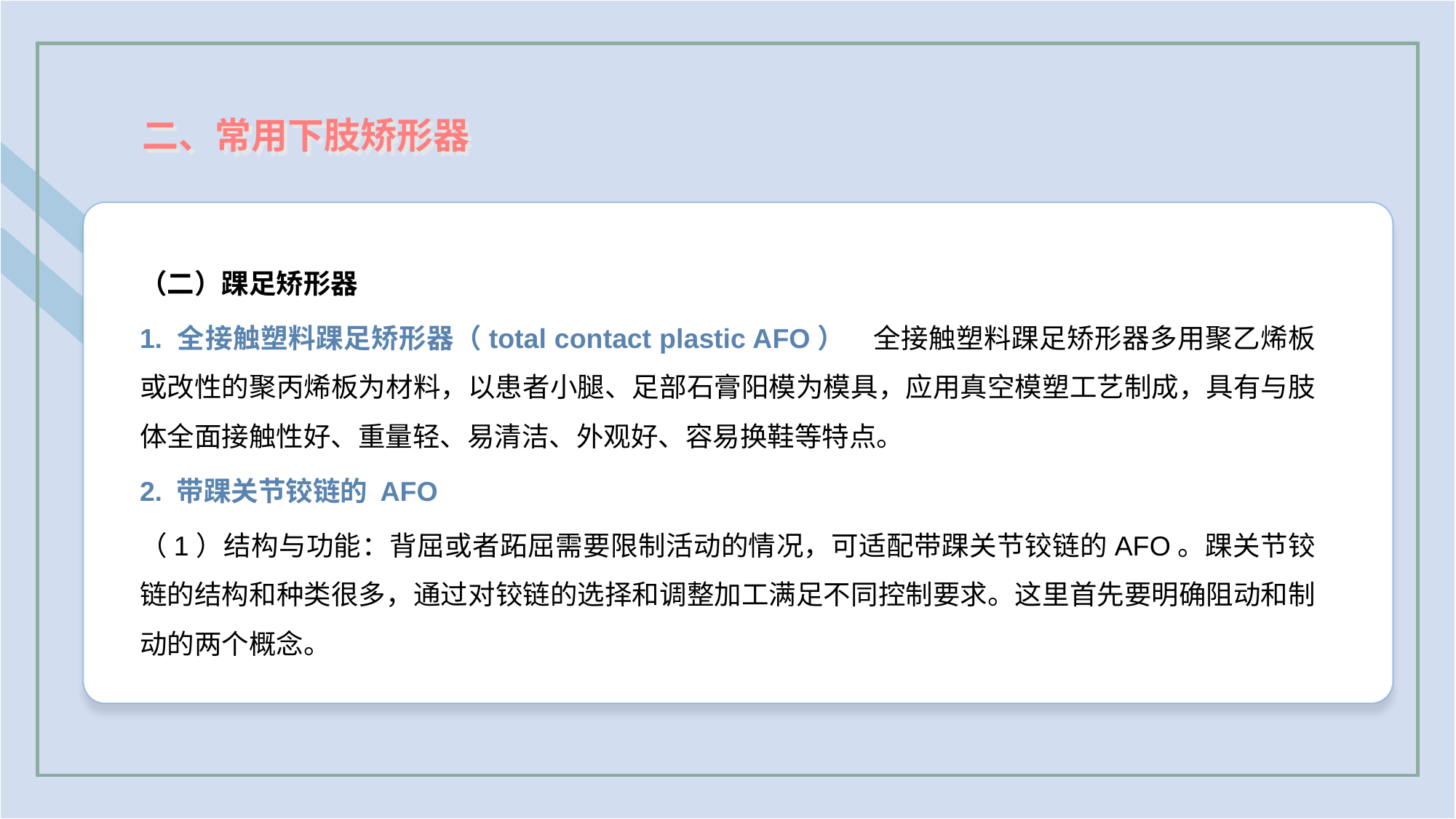

二、常用下肢矫形器

（二）踝足矫形器
1. 全接触塑料踝足矫形器（total contact plastic AFO）　全接触塑料踝足矫形器多用聚乙烯板或改性的聚丙烯板为材料，以患者小腿、足部石膏阳模为模具，应用真空模塑工艺制成，具有与肢体全面接触性好、重量轻、易清洁、外观好、容易换鞋等特点。
2. 带踝关节铰链的 AFO
（1）结构与功能：背屈或者跖屈需要限制活动的情况，可适配带踝关节铰链的AFO。踝关节铰链的结构和种类很多，通过对铰链的选择和调整加工满足不同控制要求。这里首先要明确阻动和制动的两个概念。